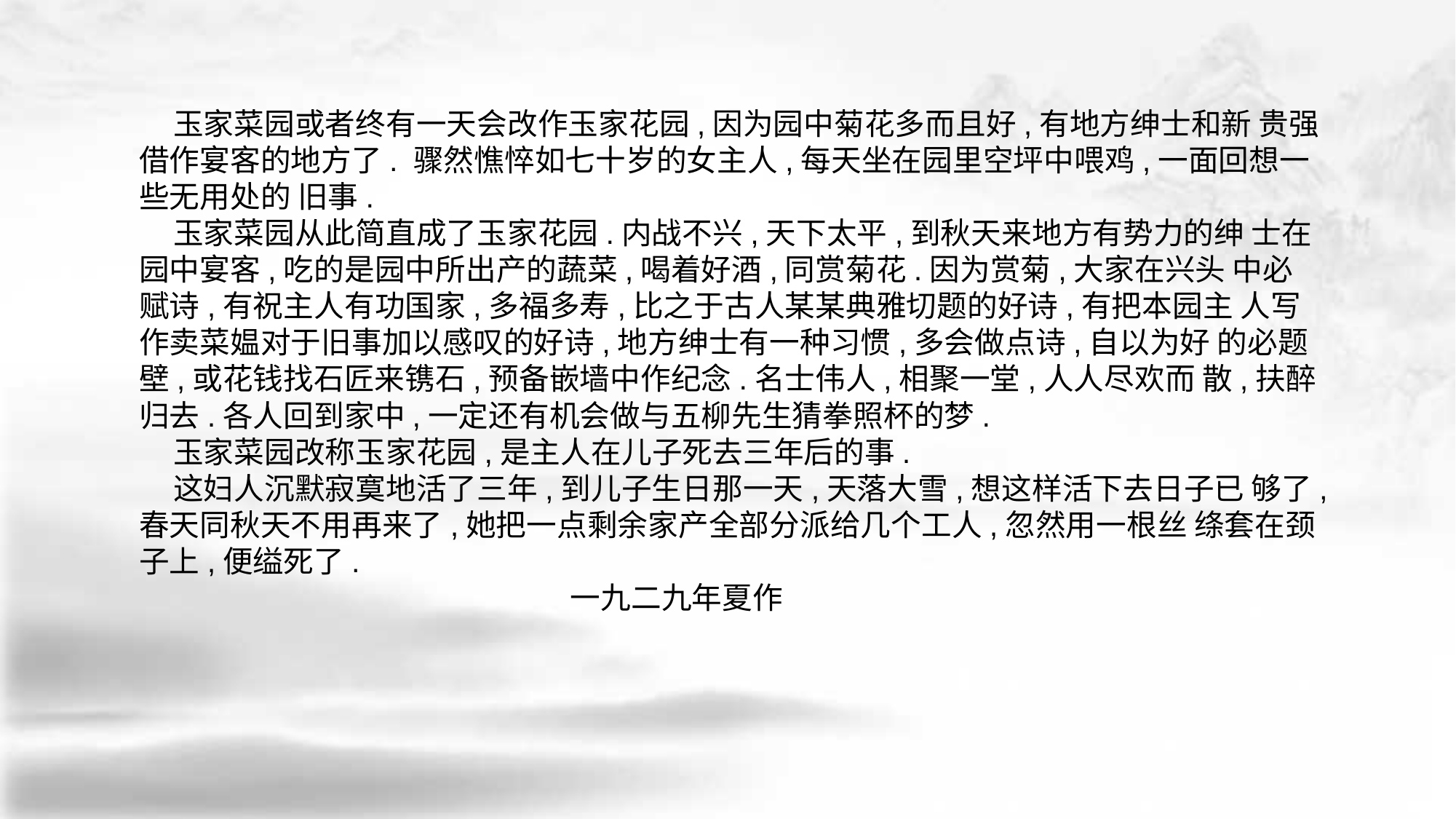

玉家菜园或者终有一天会改作玉家花园,因为园中菊花多而且好,有地方绅士和新 贵强借作宴客的地方了. 骤然憔悴如七十岁的女主人,每天坐在园里空坪中喂鸡,一面回想一些无用处的 旧事.
    玉家菜园从此简直成了玉家花园.内战不兴,天下太平,到秋天来地方有势力的绅 士在园中宴客,吃的是园中所出产的蔬菜,喝着好酒,同赏菊花.因为赏菊,大家在兴头 中必赋诗,有祝主人有功国家,多福多寿,比之于古人某某典雅切题的好诗,有把本园主 人写作卖菜媪对于旧事加以感叹的好诗,地方绅士有一种习惯,多会做点诗,自以为好 的必题壁,或花钱找石匠来镌石,预备嵌墙中作纪念.名士伟人,相聚一堂,人人尽欢而 散,扶醉归去.各人回到家中,一定还有机会做与五柳先生猜拳照杯的梦.
    玉家菜园改称玉家花园,是主人在儿子死去三年后的事.
    这妇人沉默寂寞地活了三年,到儿子生日那一天,天落大雪,想这样活下去日子已 够了,春天同秋天不用再来了,她把一点剩余家产全部分派给几个工人,忽然用一根丝 绦套在颈子上,便缢死了.
                                                               一九二九年夏作